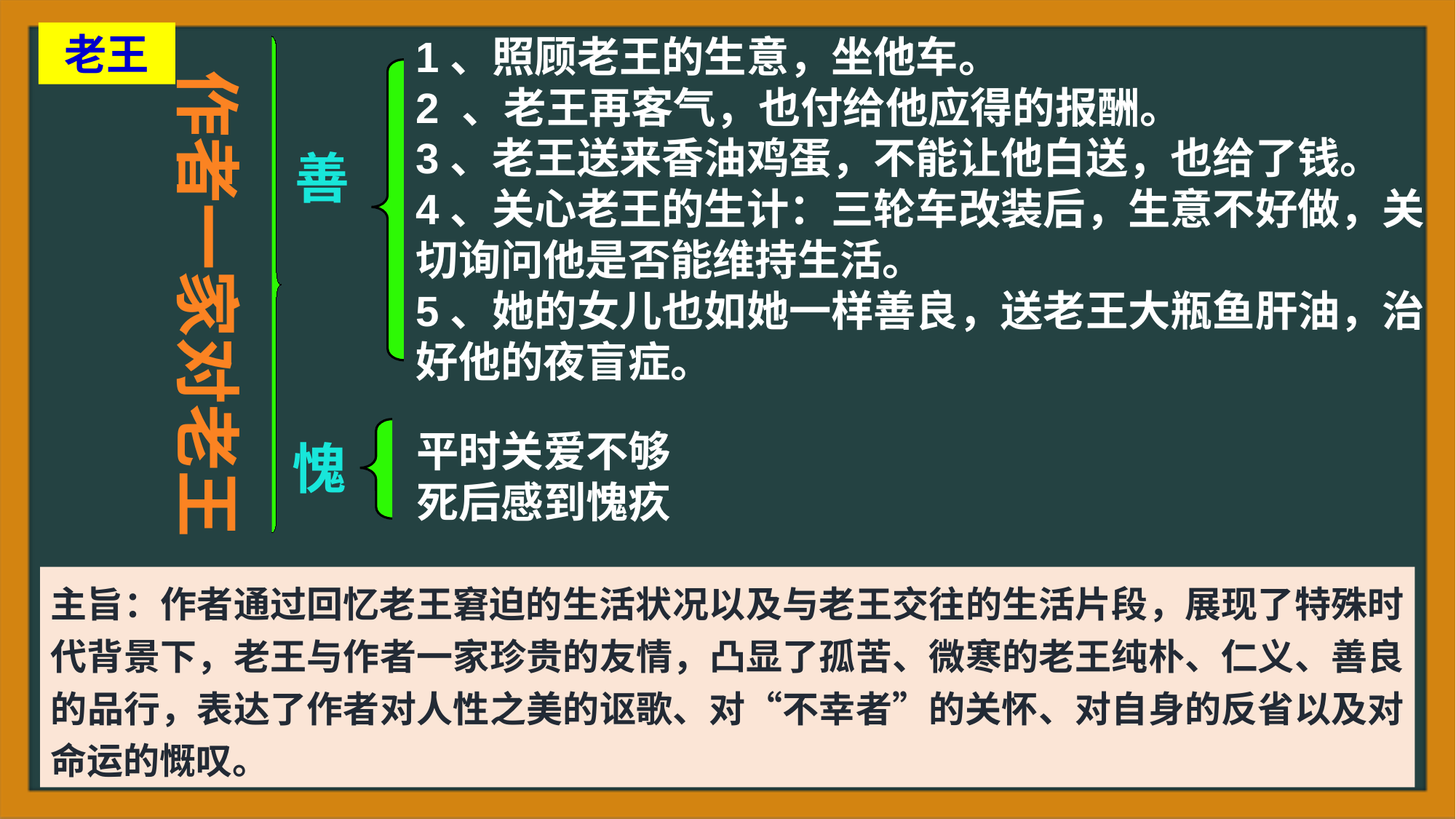

老王
1、照顾老王的生意，坐他车。
2 、老王再客气，也付给他应得的报酬。
3、老王送来香油鸡蛋，不能让他白送，也给了钱。
4、关心老王的生计：三轮车改装后，生意不好做，关切询问他是否能维持生活。
5、她的女儿也如她一样善良，送老王大瓶鱼肝油，治好他的夜盲症。

作者一家对老王

善

平时关爱不够
死后感到愧疚
愧
主旨：作者通过回忆老王窘迫的生活状况以及与老王交往的生活片段，展现了特殊时代背景下，老王与作者一家珍贵的友情，凸显了孤苦、微寒的老王纯朴、仁义、善良的品行，表达了作者对人性之美的讴歌、对“不幸者”的关怀、对自身的反省以及对命运的慨叹。